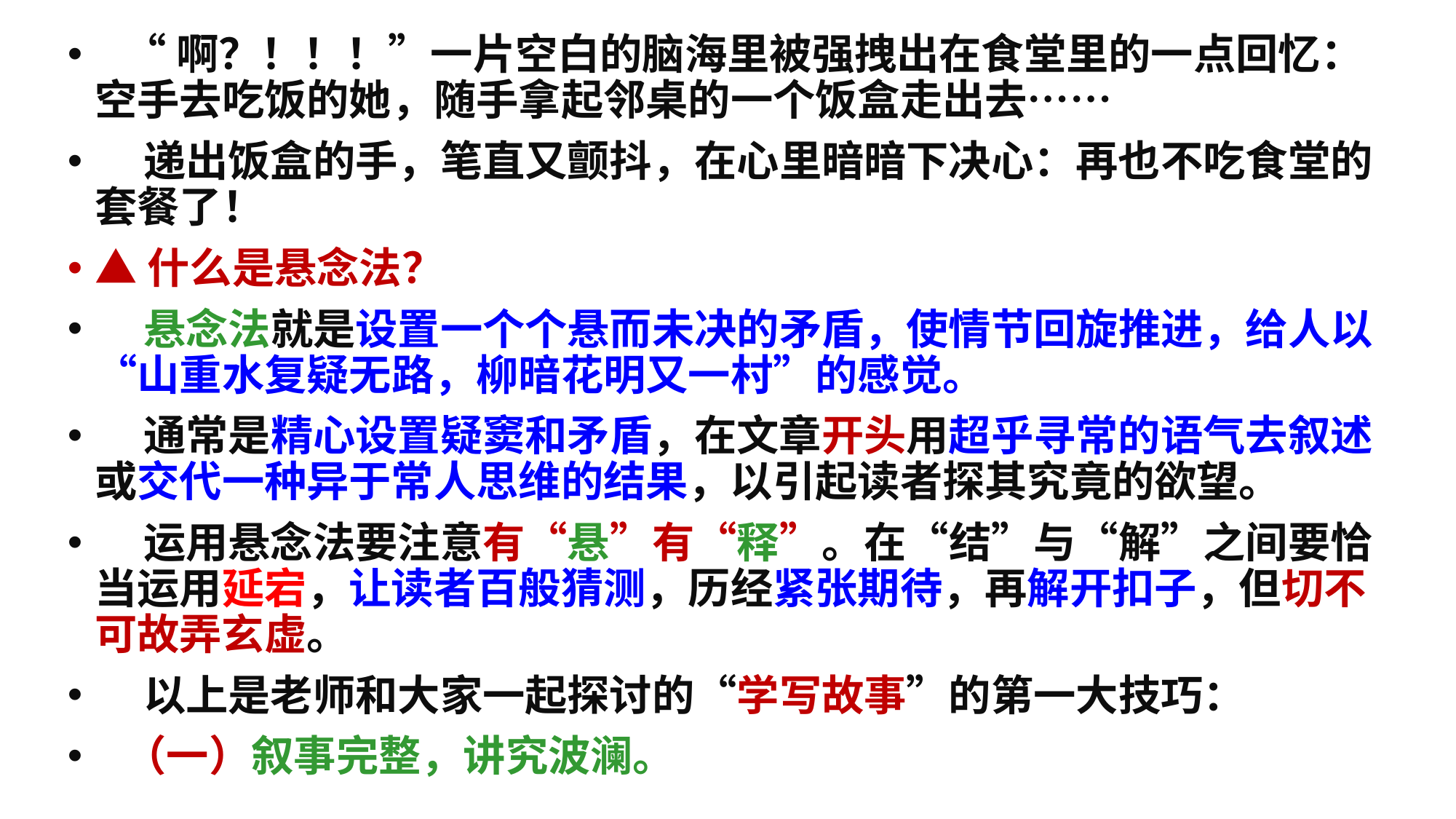

“啊？！！！”一片空白的脑海里被强拽出在食堂里的一点回忆：空手去吃饭的她，随手拿起邻桌的一个饭盒走出去……
    递出饭盒的手，笔直又颤抖，在心里暗暗下决心：再也不吃食堂的套餐了！
▲什么是悬念法？
    悬念法就是设置一个个悬而未决的矛盾，使情节回旋推进，给人以“山重水复疑无路，柳暗花明又一村”的感觉。
    通常是精心设置疑窦和矛盾，在文章开头用超乎寻常的语气去叙述或交代一种异于常人思维的结果，以引起读者探其究竟的欲望。
    运用悬念法要注意有“悬”有“释”。在“结”与“解”之间要恰当运用延宕，让读者百般猜测，历经紧张期待，再解开扣子，但切不可故弄玄虚。
    以上是老师和大家一起探讨的“学写故事”的第一大技巧：
  （一）叙事完整，讲究波澜。